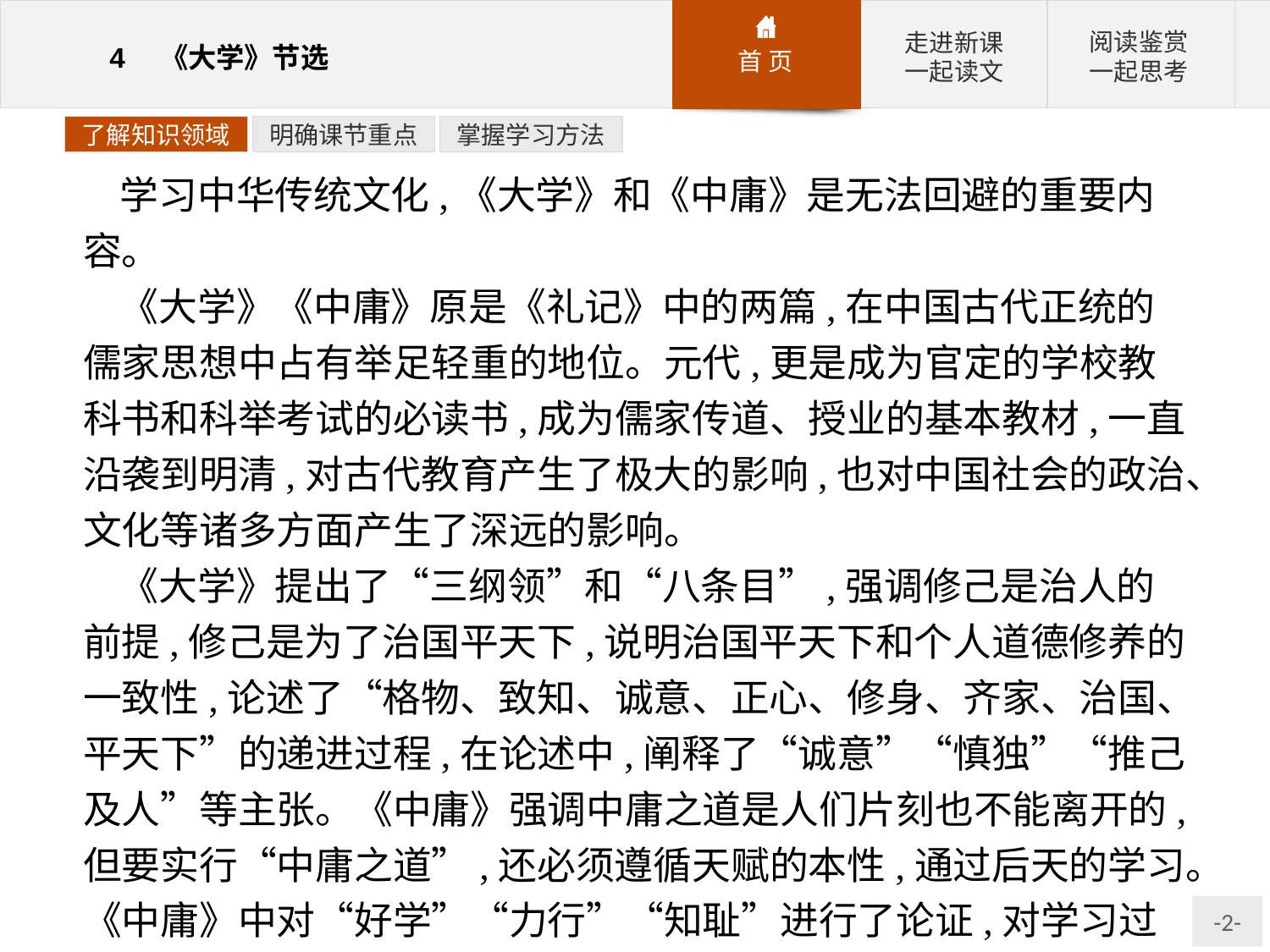

了解知识领域
明确课节重点
掌握学习方法
学习中华传统文化,《大学》和《中庸》是无法回避的重要内容。
《大学》《中庸》原是《礼记》中的两篇,在中国古代正统的儒家思想中占有举足轻重的地位。元代,更是成为官定的学校教科书和科举考试的必读书,成为儒家传道、授业的基本教材,一直沿袭到明清,对古代教育产生了极大的影响,也对中国社会的政治、文化等诸多方面产生了深远的影响。
《大学》提出了“三纲领”和“八条目”,强调修己是治人的前提,修己是为了治国平天下,说明治国平天下和个人道德修养的一致性,论述了“格物、致知、诚意、正心、修身、齐家、治国、平天下”的递进过程,在论述中,阐释了“诚意”“慎独”“推己及人”等主张。《中庸》强调中庸之道是人们片刻也不能离开的,但要实行“中庸之道”,还必须遵循天赋的本性,通过后天的学习。《中庸》中对“好学”“力行”“知耻”进行了论证,对学习过程进行了总结。这些见解和主张至今仍然能给人们以有益的启示。